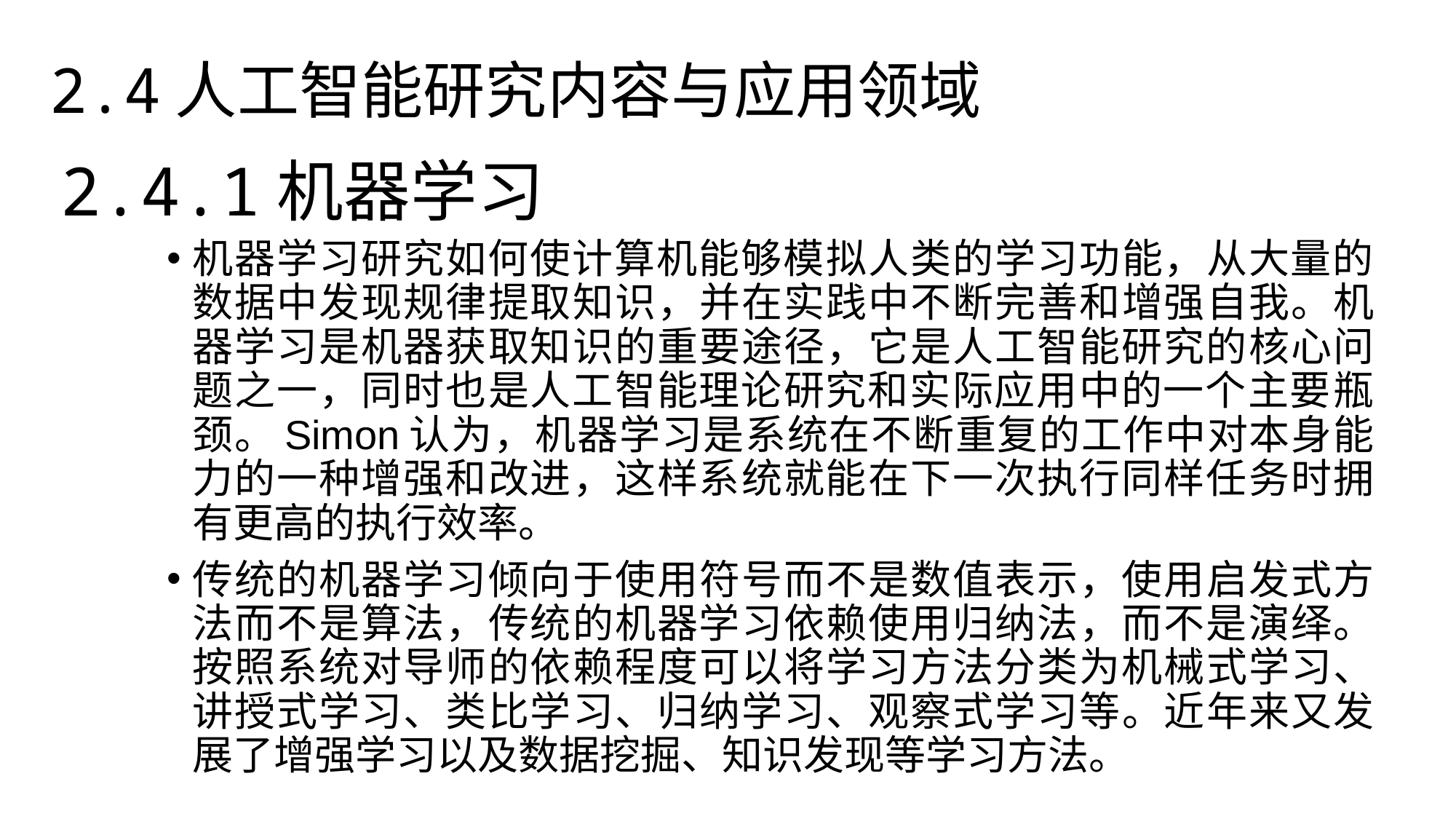

2.4人工智能研究内容与应用领域
2.4.1机器学习
机器学习研究如何使计算机能够模拟人类的学习功能，从大量的数据中发现规律提取知识，并在实践中不断完善和增强自我。机器学习是机器获取知识的重要途径，它是人工智能研究的核心问题之一，同时也是人工智能理论研究和实际应用中的一个主要瓶颈。Simon认为，机器学习是系统在不断重复的工作中对本身能力的一种增强和改进，这样系统就能在下一次执行同样任务时拥有更高的执行效率。
传统的机器学习倾向于使用符号而不是数值表示，使用启发式方法而不是算法，传统的机器学习依赖使用归纳法，而不是演绎。按照系统对导师的依赖程度可以将学习方法分类为机械式学习、讲授式学习、类比学习、归纳学习、观察式学习等。近年来又发展了增强学习以及数据挖掘、知识发现等学习方法。